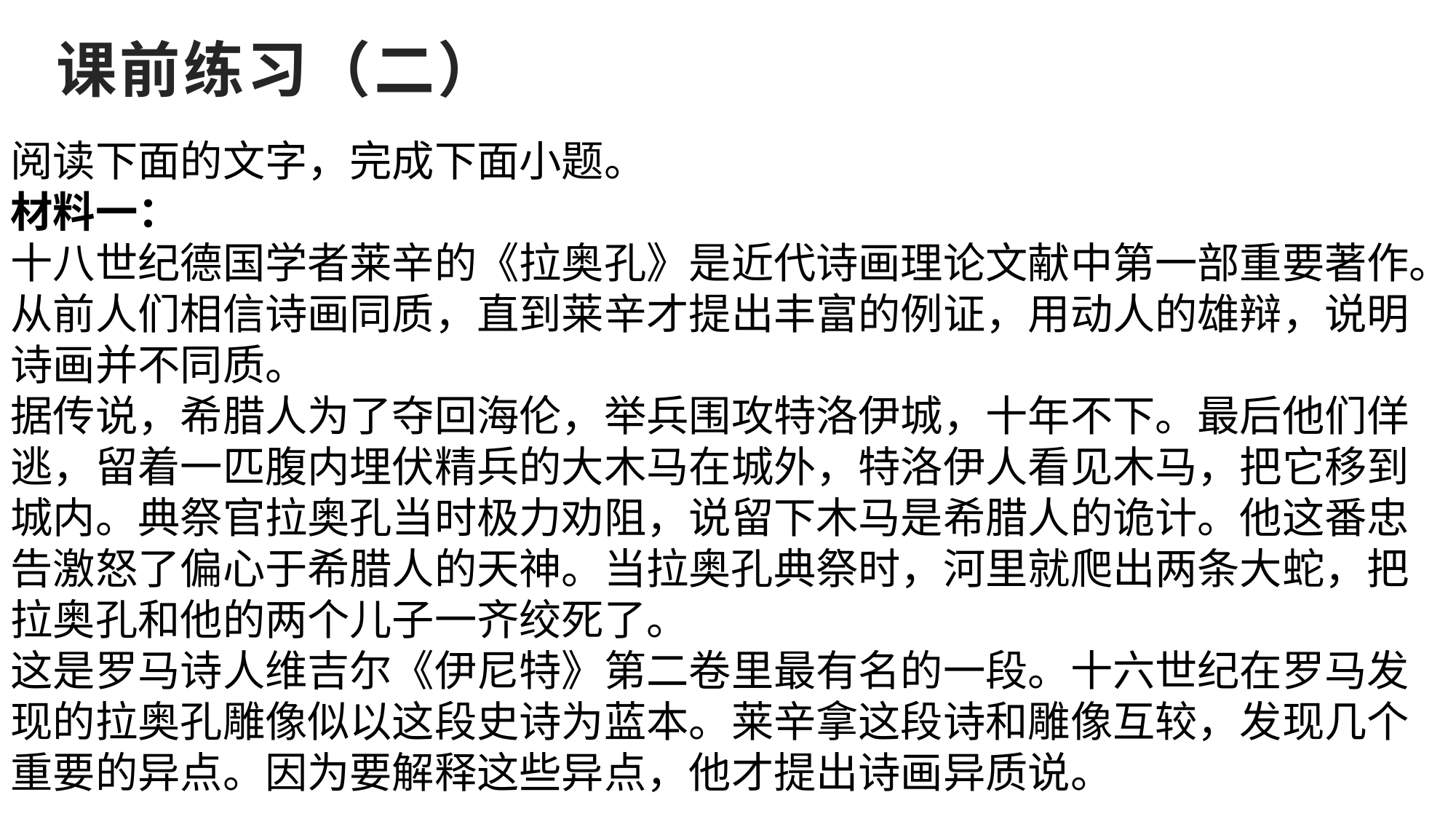

课前练习（二）
阅读下面的文字，完成下面小题。
材料一：
十八世纪德国学者莱辛的《拉奥孔》是近代诗画理论文献中第一部重要著作。从前人们相信诗画同质，直到莱辛才提出丰富的例证，用动人的雄辩，说明诗画并不同质。
据传说，希腊人为了夺回海伦，举兵围攻特洛伊城，十年不下。最后他们佯逃，留着一匹腹内埋伏精兵的大木马在城外，特洛伊人看见木马，把它移到城内。典祭官拉奥孔当时极力劝阻，说留下木马是希腊人的诡计。他这番忠告激怒了偏心于希腊人的天神。当拉奥孔典祭时，河里就爬出两条大蛇，把拉奥孔和他的两个儿子一齐绞死了。
这是罗马诗人维吉尔《伊尼特》第二卷里最有名的一段。十六世纪在罗马发现的拉奥孔雕像似以这段史诗为蓝本。莱辛拿这段诗和雕像互较，发现几个重要的异点。因为要解释这些异点，他才提出诗画异质说。